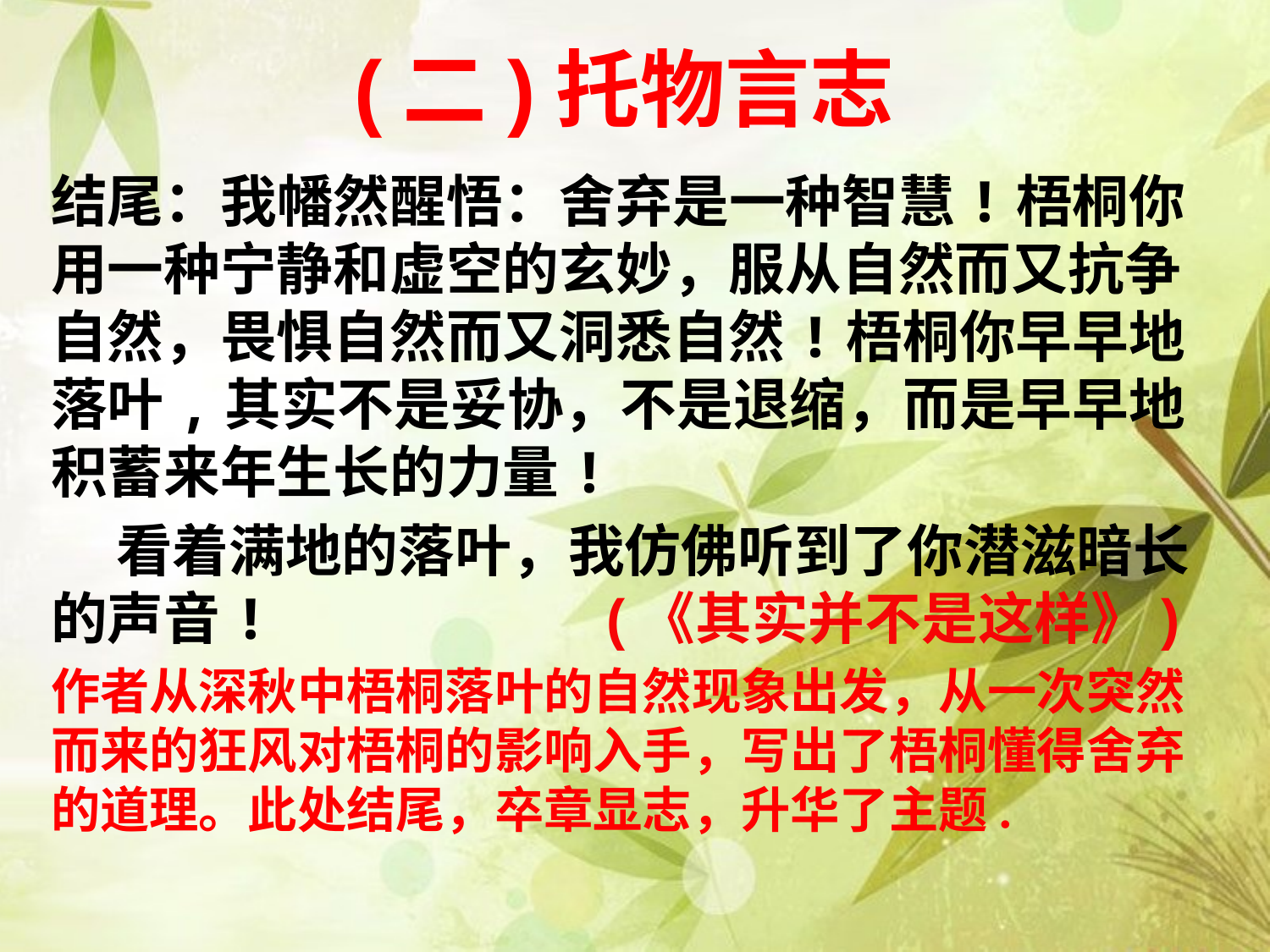

# (二)托物言志
结尾：我幡然醒悟：舍弃是一种智慧!梧桐你用一种宁静和虚空的玄妙，服从自然而又抗争自然，畏惧自然而又洞悉自然!梧桐你早早地落叶,其实不是妥协，不是退缩，而是早早地积蓄来年生长的力量!
    看着满地的落叶，我仿佛听到了你潜滋暗长的声音!          (《其实并不是这样》)
作者从深秋中梧桐落叶的自然现象出发，从一次突然而来的狂风对梧桐的影响入手，写出了梧桐懂得舍弃的道理。此处结尾，卒章显志，升华了主题.